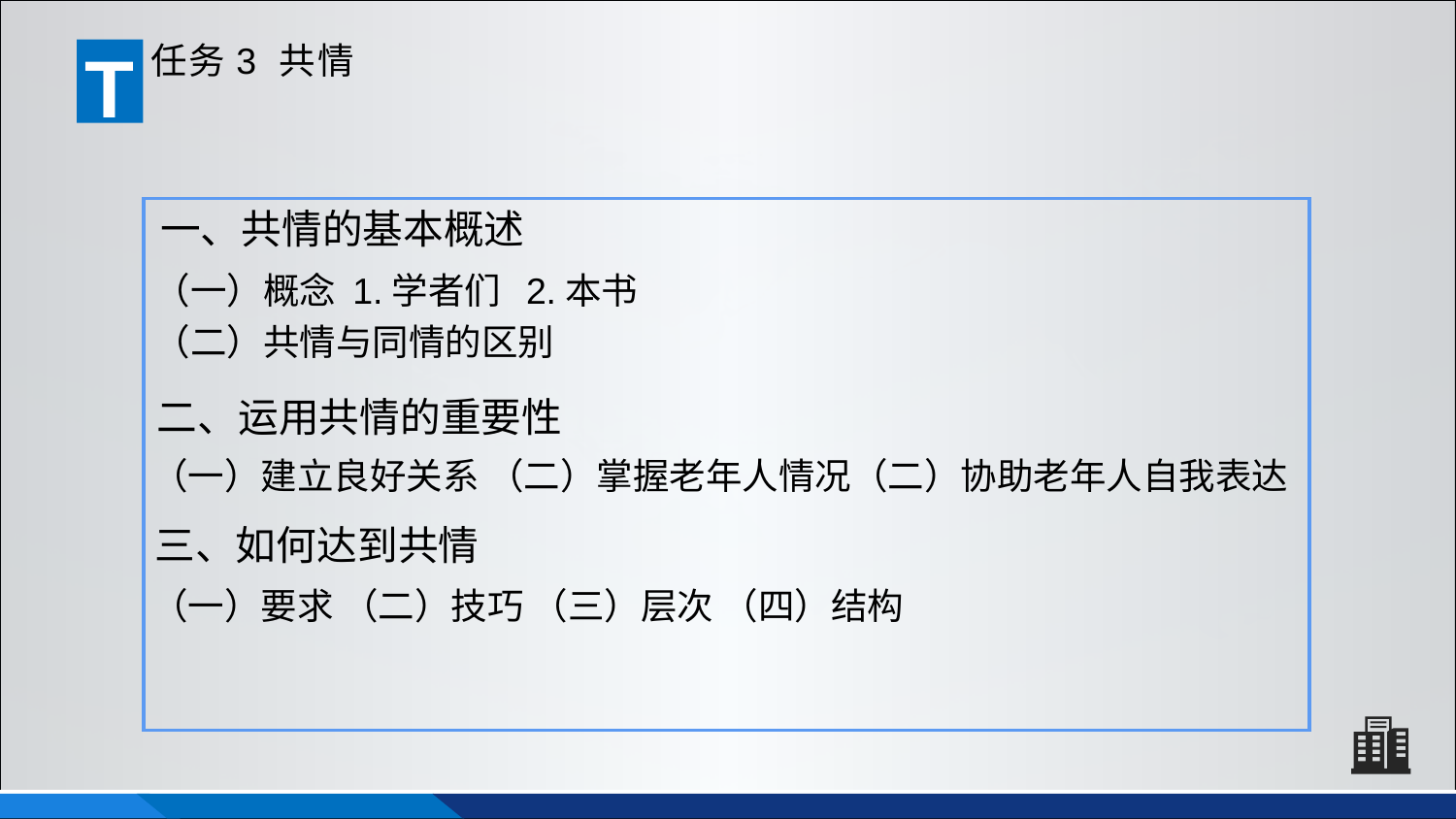

T
任务3 共情

一、共情的基本概述

（一）概念 1.学者们  2.本书
（二）共情与同情的区别
二、运用共情的重要性
（一）建立良好关系 （二）掌握老年人情况（二）协助老年人自我表达

三、如何达到共情
（一）要求 （二）技巧 （三）层次 （四）结构